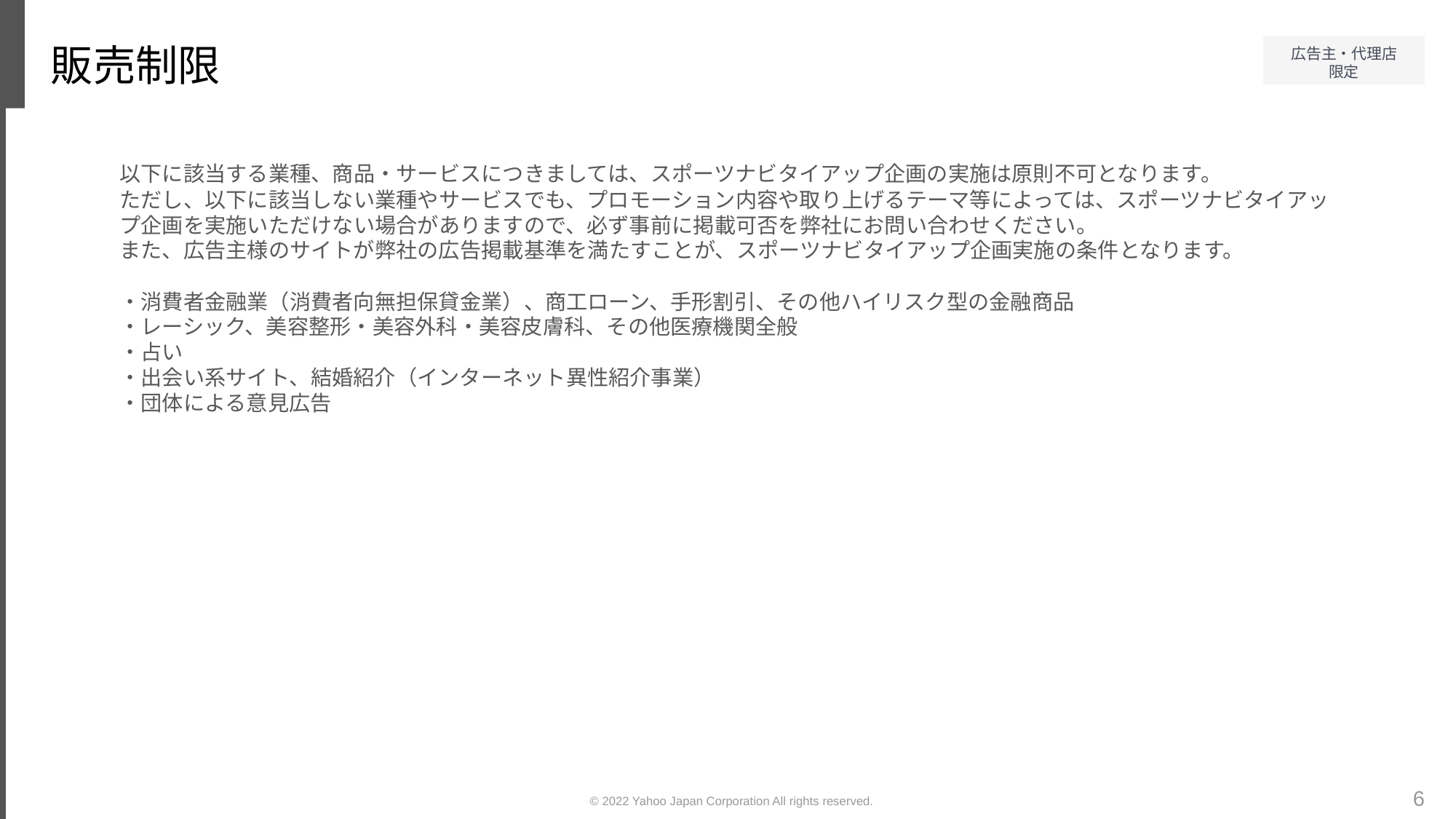

販売制限
以下に該当する業種、商品・サービスにつきましては、スポーツナビタイアップ企画の実施は原則不可となります。
ただし、以下に該当しない業種やサービスでも、プロモーション内容や取り上げるテーマ等によっては、スポーツナビタイアップ企画を実施いただけない場合がありますので、必ず事前に掲載可否を弊社にお問い合わせください。
また、広告主様のサイトが弊社の広告掲載基準を満たすことが、スポーツナビタイアップ企画実施の条件となります。

・消費者金融業（消費者向無担保貸金業）、商工ローン、手形割引、その他ハイリスク型の金融商品
・レーシック、美容整形・美容外科・美容皮膚科、その他医療機関全般
・占い
・出会い系サイト、結婚紹介（インターネット異性紹介事業）
・団体による意見広告
6